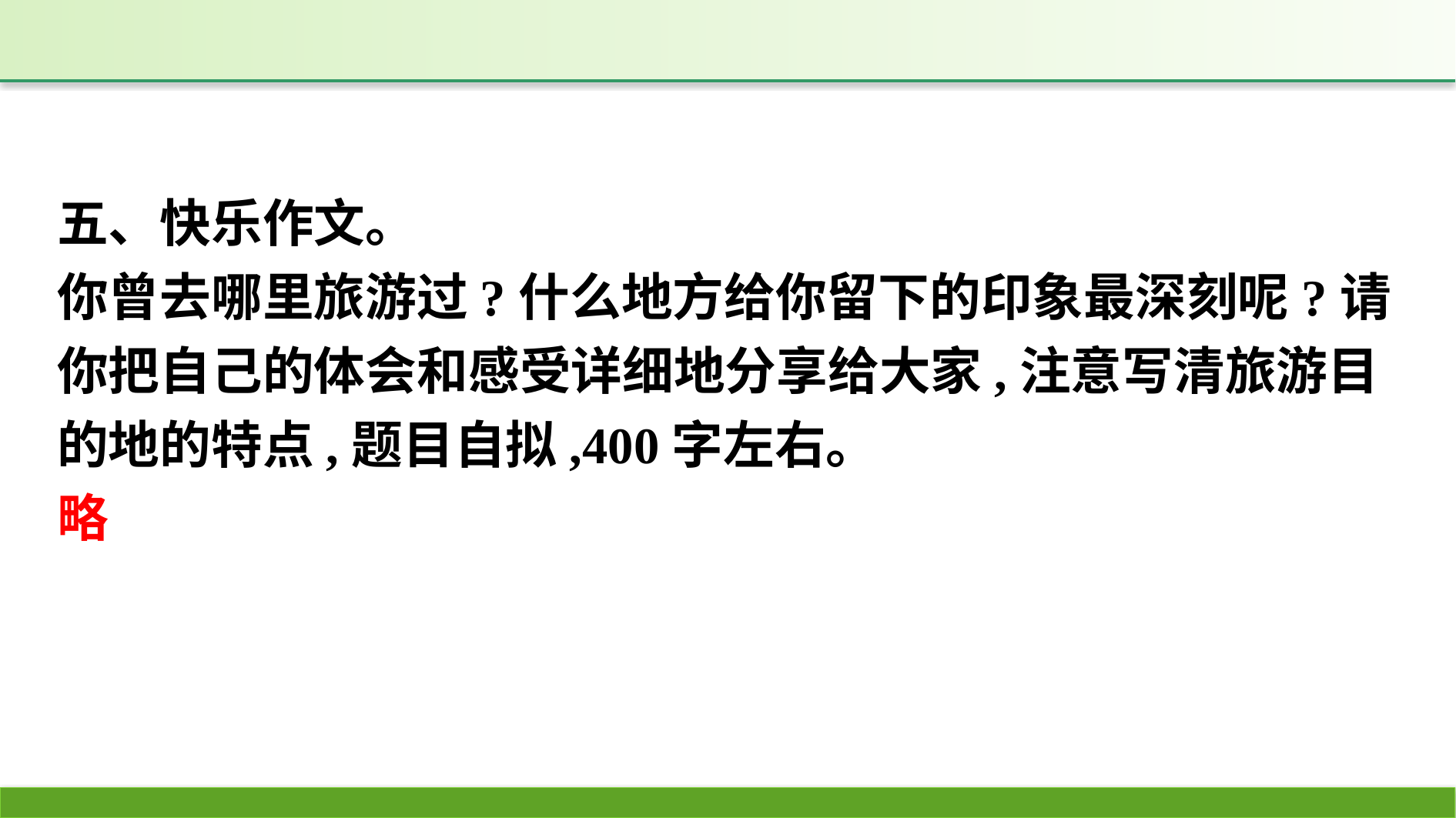

五、快乐作文。
你曾去哪里旅游过?什么地方给你留下的印象最深刻呢?请你把自己的体会和感受详细地分享给大家,注意写清旅游目的地的特点,题目自拟,400字左右。
略